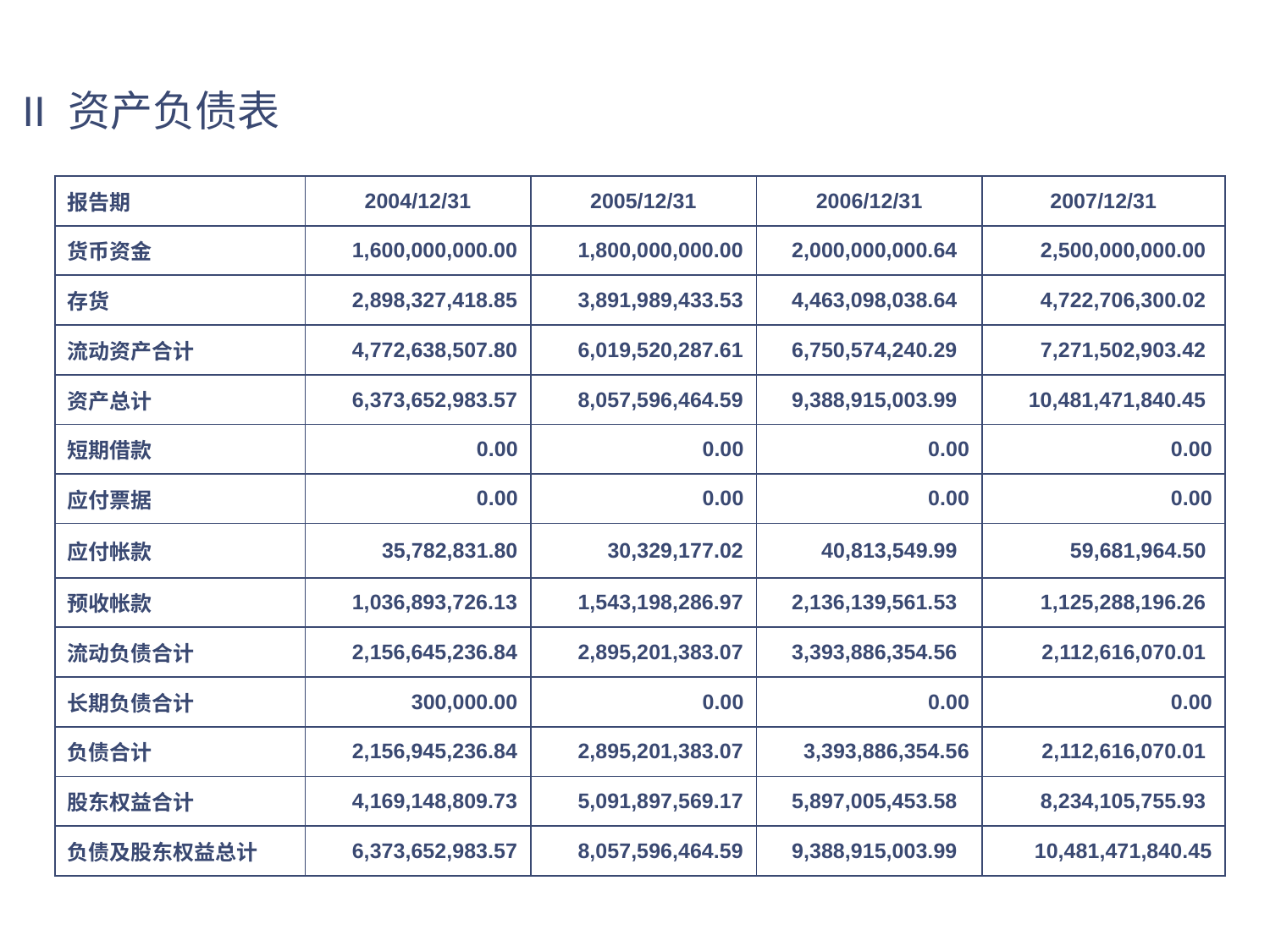

II 资产负债表
| 报告期 | 2004/12/31 | 2005/12/31 | 2006/12/31 | 2007/12/31 |
| --- | --- | --- | --- | --- |
| 货币资金 | 1,600,000,000.00 | 1,800,000,000.00 | 2,000,000,000.64 | 2,500,000,000.00 |
| 存货 | 2,898,327,418.85 | 3,891,989,433.53 | 4,463,098,038.64 | 4,722,706,300.02 |
| 流动资产合计 | 4,772,638,507.80 | 6,019,520,287.61 | 6,750,574,240.29 | 7,271,502,903.42 |
| 资产总计 | 6,373,652,983.57 | 8,057,596,464.59 | 9,388,915,003.99 | 10,481,471,840.45 |
| 短期借款 | 0.00 | 0.00 | 0.00 | 0.00 |
| 应付票据 | 0.00 | 0.00 | 0.00 | 0.00 |
| 应付帐款 | 35,782,831.80 | 30,329,177.02 | 40,813,549.99 | 59,681,964.50 |
| 预收帐款 | 1,036,893,726.13 | 1,543,198,286.97 | 2,136,139,561.53 | 1,125,288,196.26 |
| 流动负债合计 | 2,156,645,236.84 | 2,895,201,383.07 | 3,393,886,354.56 | 2,112,616,070.01 |
| 长期负债合计 | 300,000.00 | 0.00 | 0.00 | 0.00 |
| 负债合计 | 2,156,945,236.84 | 2,895,201,383.07 | 3,393,886,354.56 | 2,112,616,070.01 |
| 股东权益合计 | 4,169,148,809.73 | 5,091,897,569.17 | 5,897,005,453.58 | 8,234,105,755.93 |
| 负债及股东权益总计 | 6,373,652,983.57 | 8,057,596,464.59 | 9,388,915,003.99 | 10,481,471,840.45 |